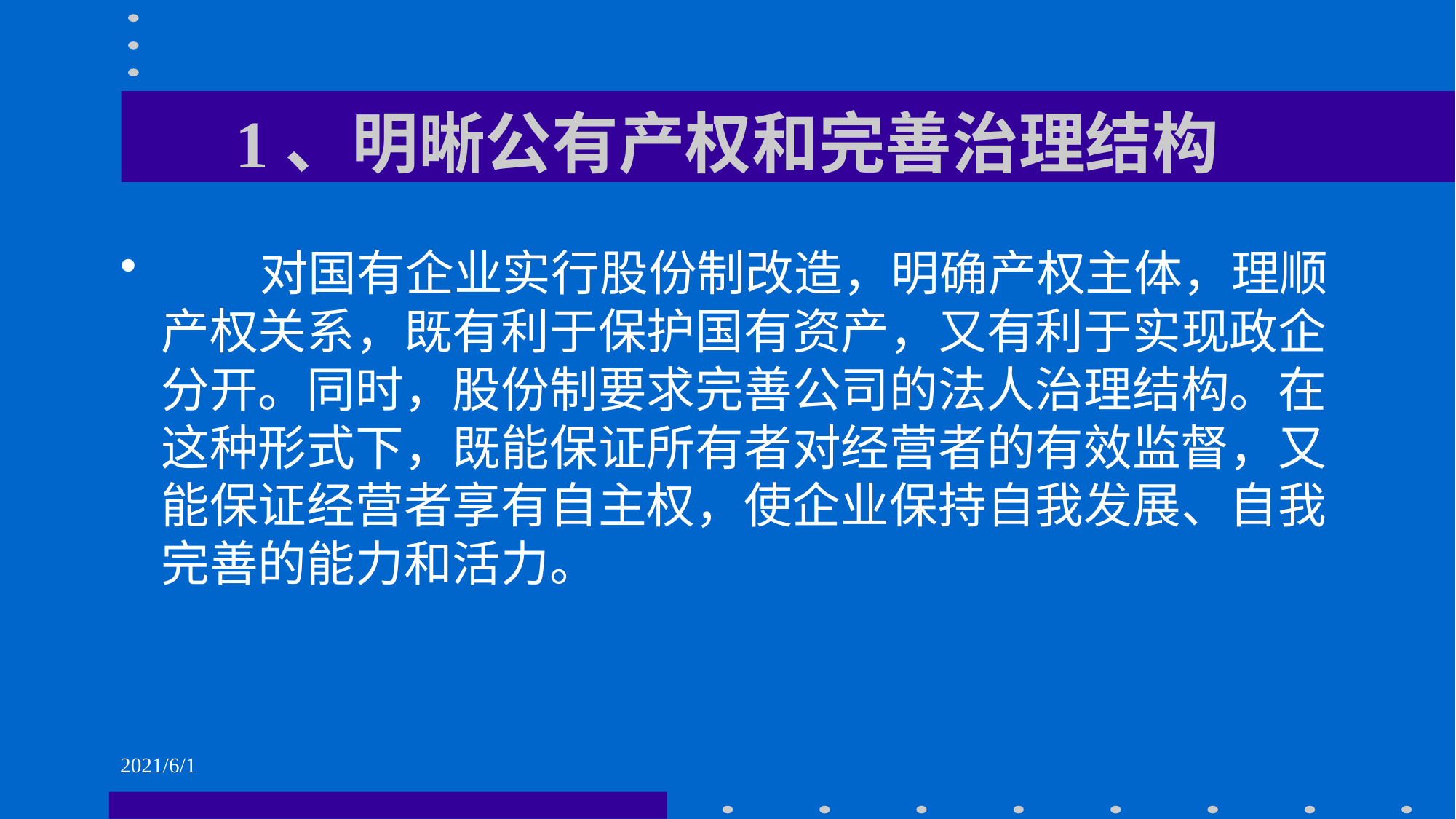

# 1、明晰公有产权和完善治理结构
        对国有企业实行股份制改造，明确产权主体，理顺产权关系，既有利于保护国有资产，又有利于实现政企分开。同时，股份制要求完善公司的法人治理结构。在这种形式下，既能保证所有者对经营者的有效监督，又能保证经营者享有自主权，使企业保持自我发展、自我完善的能力和活力。

2021/6/1